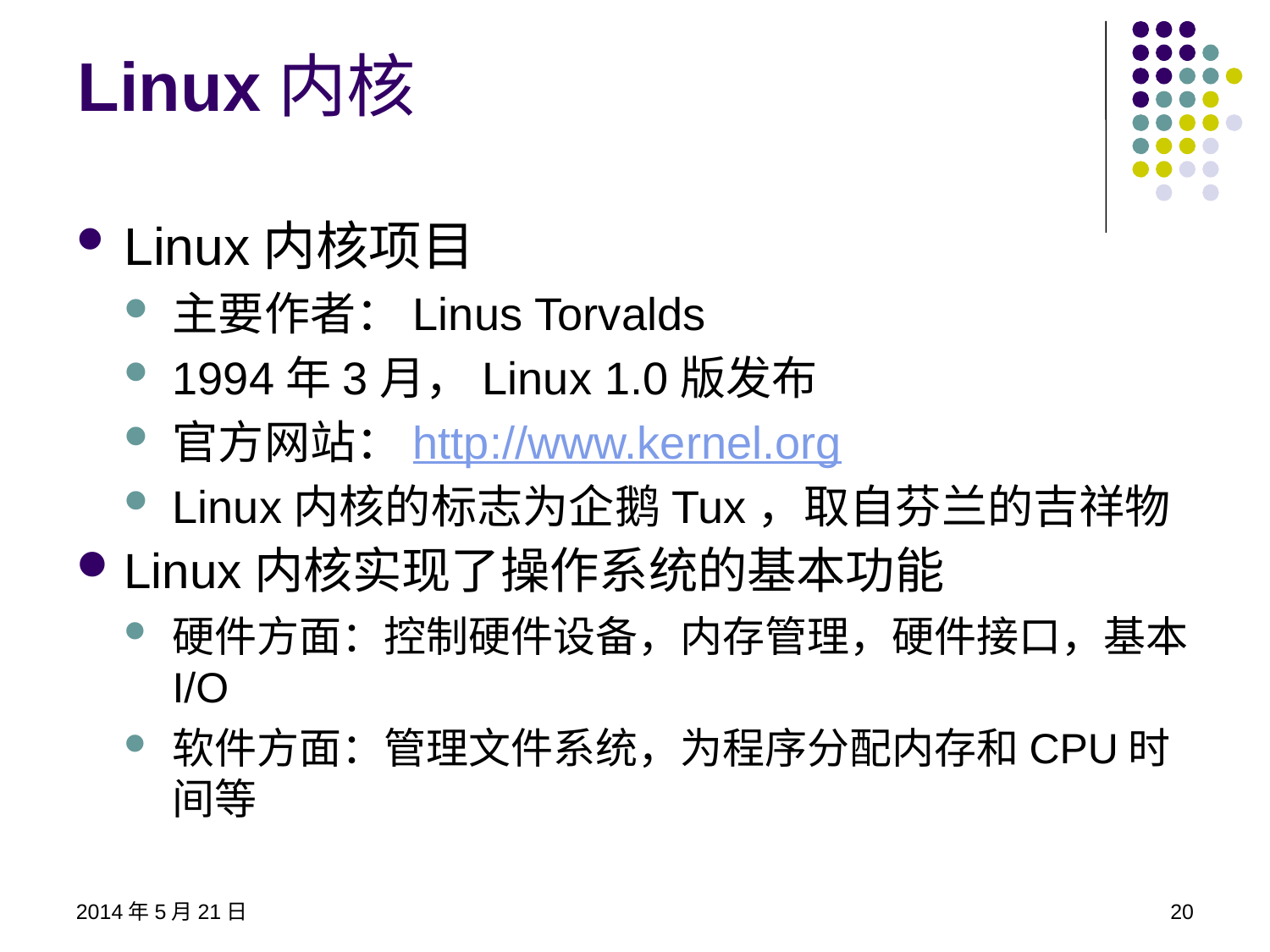

Linux内核
Linux内核项目
主要作者：Linus Torvalds
1994年3月，Linux 1.0版发布
官方网站：http://www.kernel.org
Linux内核的标志为企鹅Tux，取自芬兰的吉祥物
Linux内核实现了操作系统的基本功能
硬件方面：控制硬件设备，内存管理，硬件接口，基本I/O
软件方面：管理文件系统，为程序分配内存和CPU时间等
2014年5月21日
20